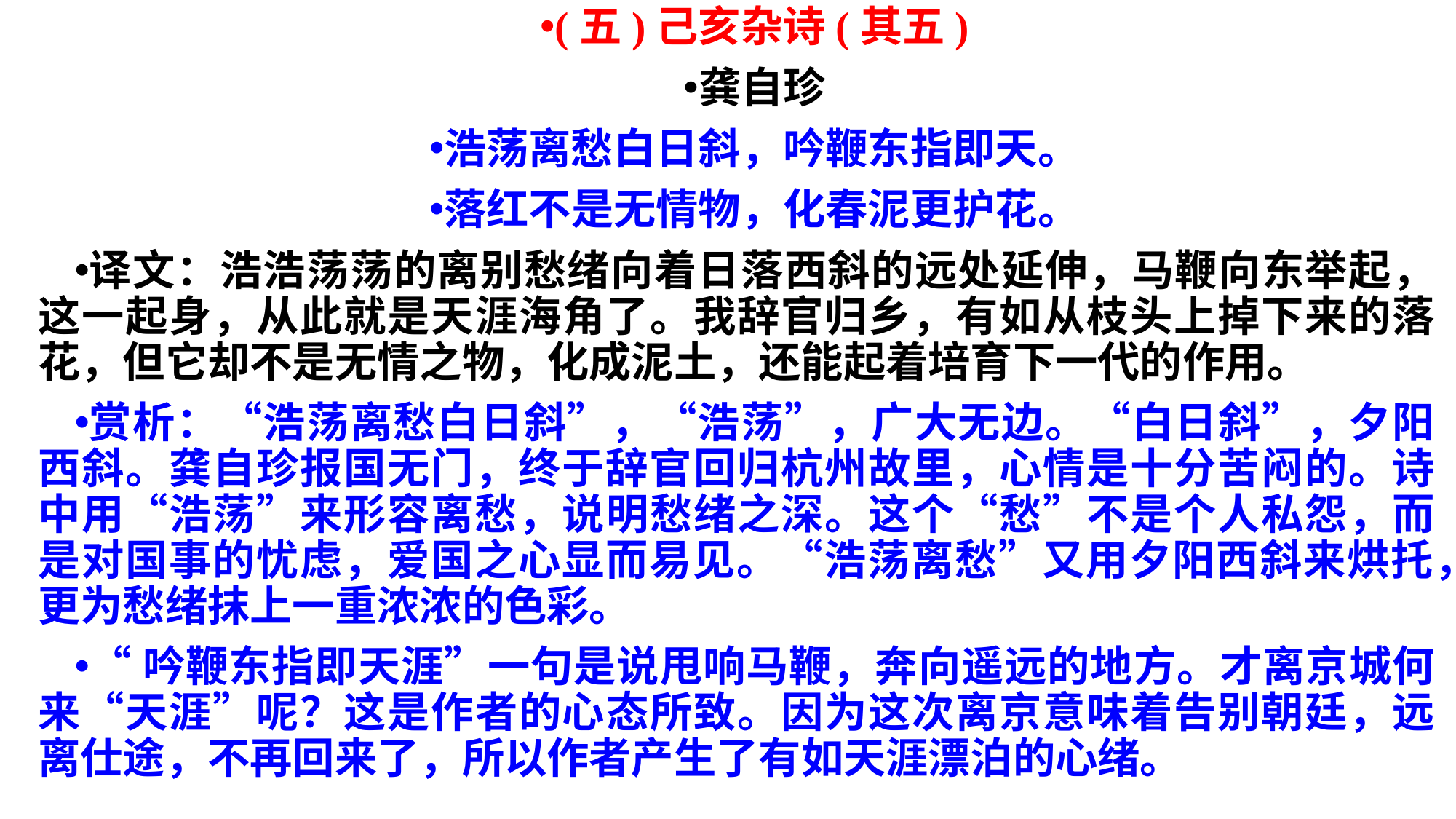

(五)己亥杂诗(其五)
龚自珍
浩荡离愁白日斜，吟鞭东指即天。
落红不是无情物，化春泥更护花。
译文：浩浩荡荡的离别愁绪向着日落西斜的远处延伸，马鞭向东举起，这一起身，从此就是天涯海角了。我辞官归乡，有如从枝头上掉下来的落花，但它却不是无情之物，化成泥土，还能起着培育下一代的作用。
赏析：“浩荡离愁白日斜”，“浩荡”，广大无边。“白日斜”，夕阳西斜。龚自珍报国无门，终于辞官回归杭州故里，心情是十分苦闷的。诗中用“浩荡”来形容离愁，说明愁绪之深。这个“愁”不是个人私怨，而是对国事的忧虑，爱国之心显而易见。“浩荡离愁”又用夕阳西斜来烘托，更为愁绪抹上一重浓浓的色彩。
“吟鞭东指即天涯”一句是说甩响马鞭，奔向遥远的地方。才离京城何来“天涯”呢？这是作者的心态所致。因为这次离京意味着告别朝廷，远离仕途，不再回来了，所以作者产生了有如天涯漂泊的心绪。